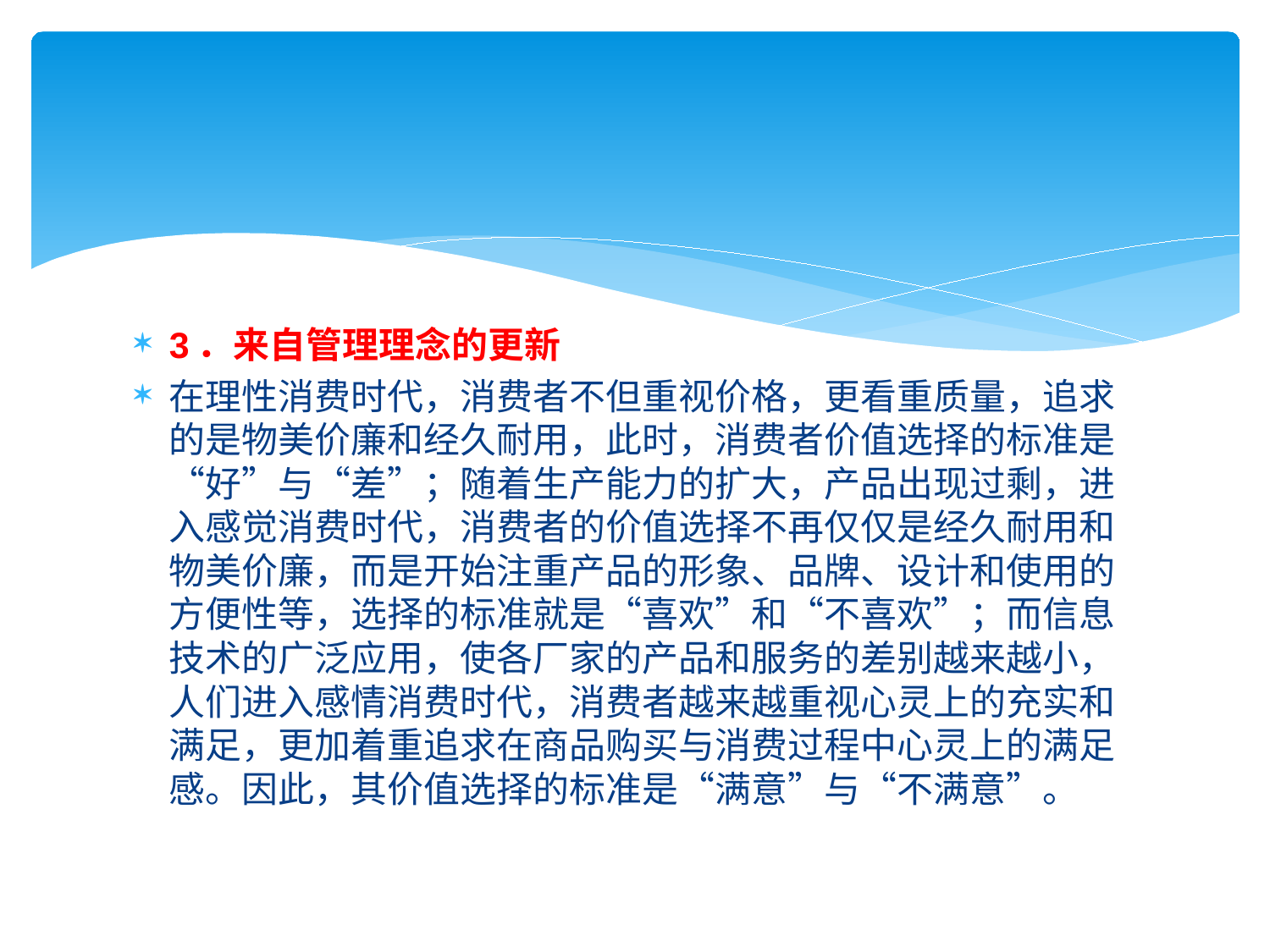

3．来自管理理念的更新
在理性消费时代，消费者不但重视价格，更看重质量，追求的是物美价廉和经久耐用，此时，消费者价值选择的标准是“好”与“差”；随着生产能力的扩大，产品出现过剩，进入感觉消费时代，消费者的价值选择不再仅仅是经久耐用和物美价廉，而是开始注重产品的形象、品牌、设计和使用的方便性等，选择的标准就是“喜欢”和“不喜欢”；而信息技术的广泛应用，使各厂家的产品和服务的差别越来越小，人们进入感情消费时代，消费者越来越重视心灵上的充实和满足，更加着重追求在商品购买与消费过程中心灵上的满足感。因此，其价值选择的标准是“满意”与“不满意”。